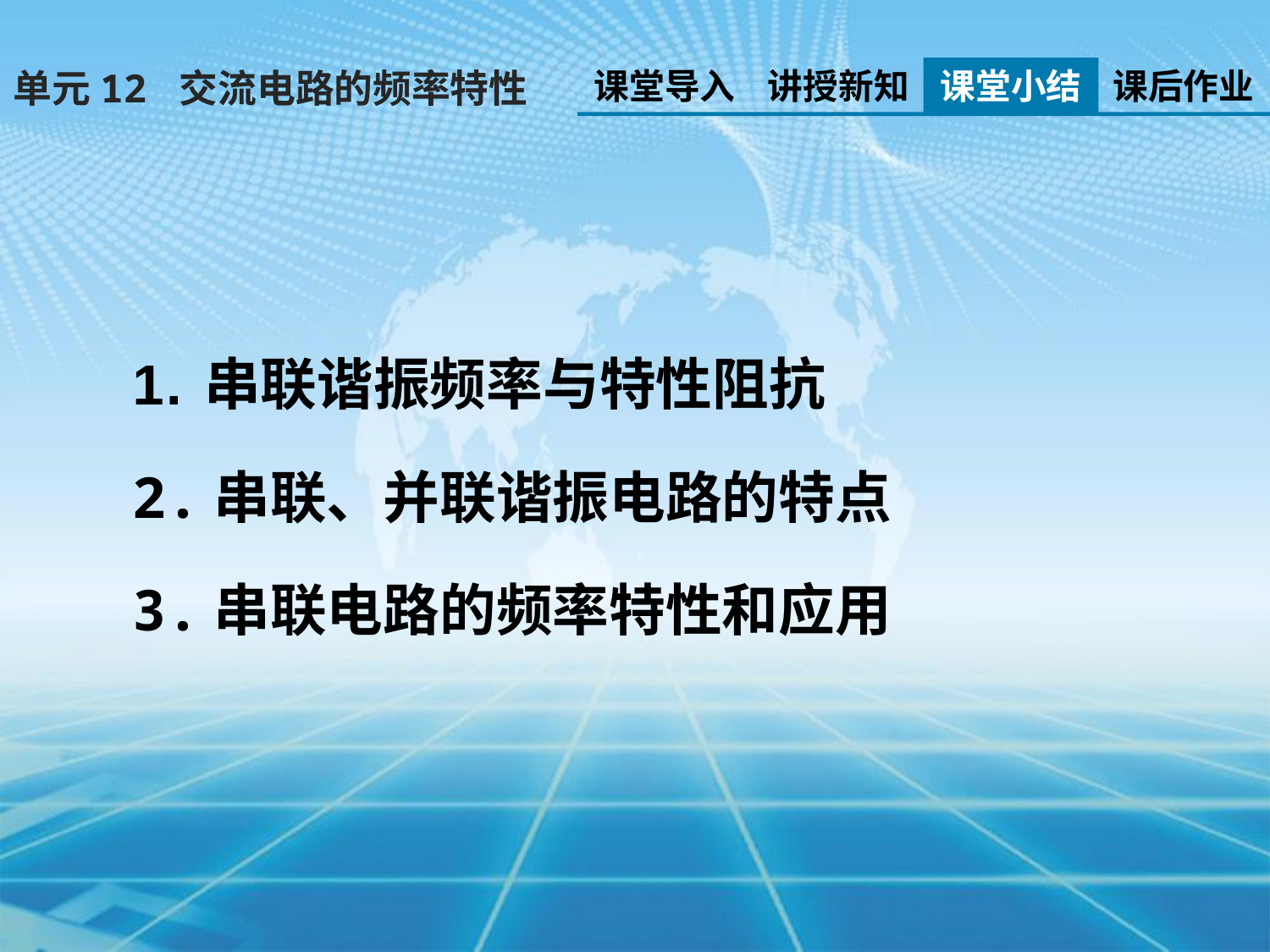

课堂导入
讲授新知
课堂小结
课后作业
单元12 交流电路的频率特性
串联谐振频率与特性阻抗
2.串联、并联谐振电路的特点
3.串联电路的频率特性和应用